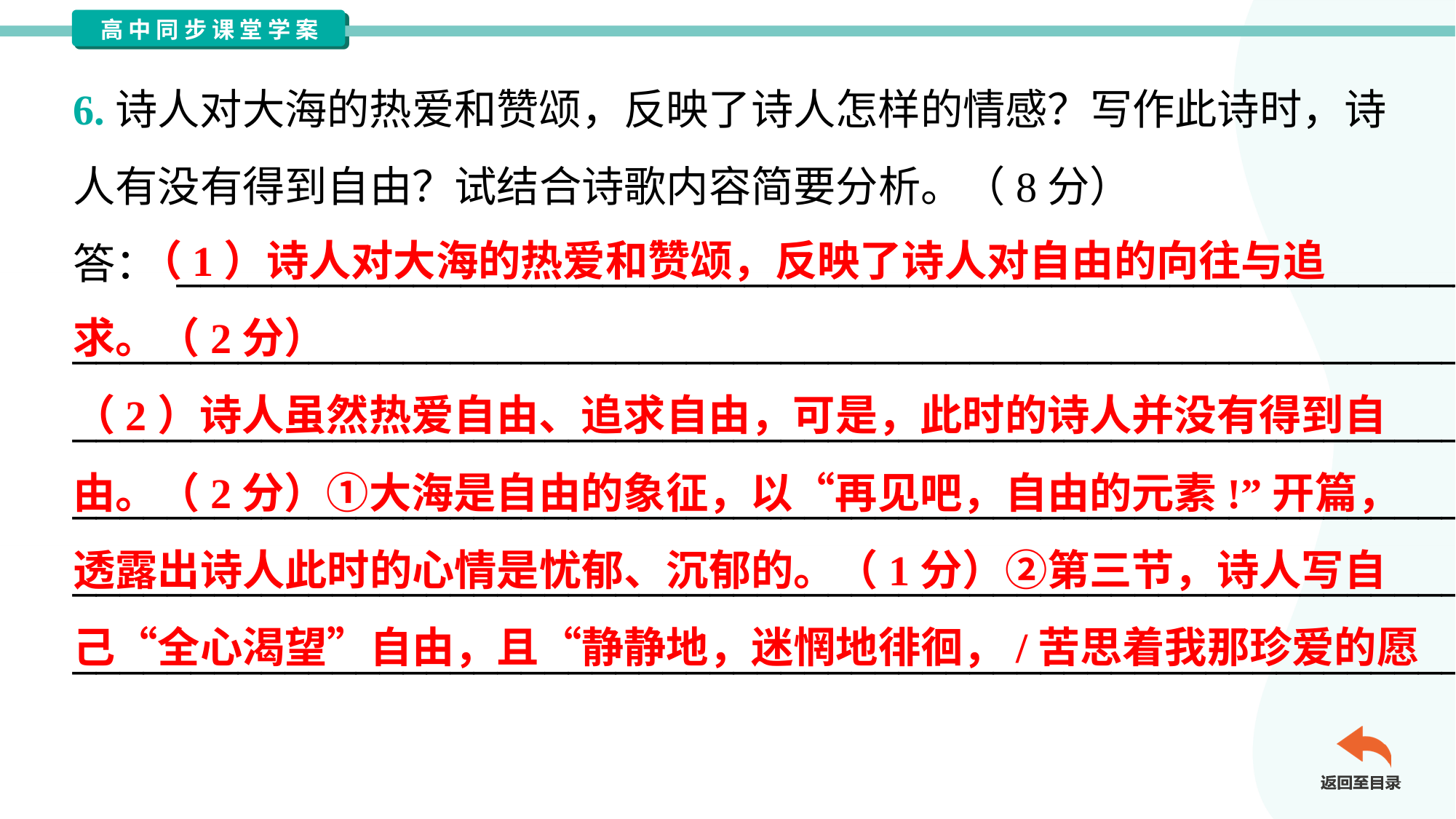

6.诗人对大海的热爱和赞颂，反映了诗人怎样的情感？写作此诗时，诗
人有没有得到自由？试结合诗歌内容简要分析。（8分）
答： ________________________________________________________
_____________________________________________________________
_____________________________________________________________
_____________________________________________________________
_____________________________________________________________
_____________________________________________________________
      （1）诗人对大海的热爱和赞颂，反映了诗人对自由的向往与追
求。（2分）
（2）诗人虽然热爱自由、追求自由，可是，此时的诗人并没有得到自
由。（2分）①大海是自由的象征，以“再见吧，自由的元素!”开篇，
透露出诗人此时的心情是忧郁、沉郁的。（1分）②第三节，诗人写自
己“全心渴望”自由，且“静静地，迷惘地徘徊，/苦思着我那珍爱的愿